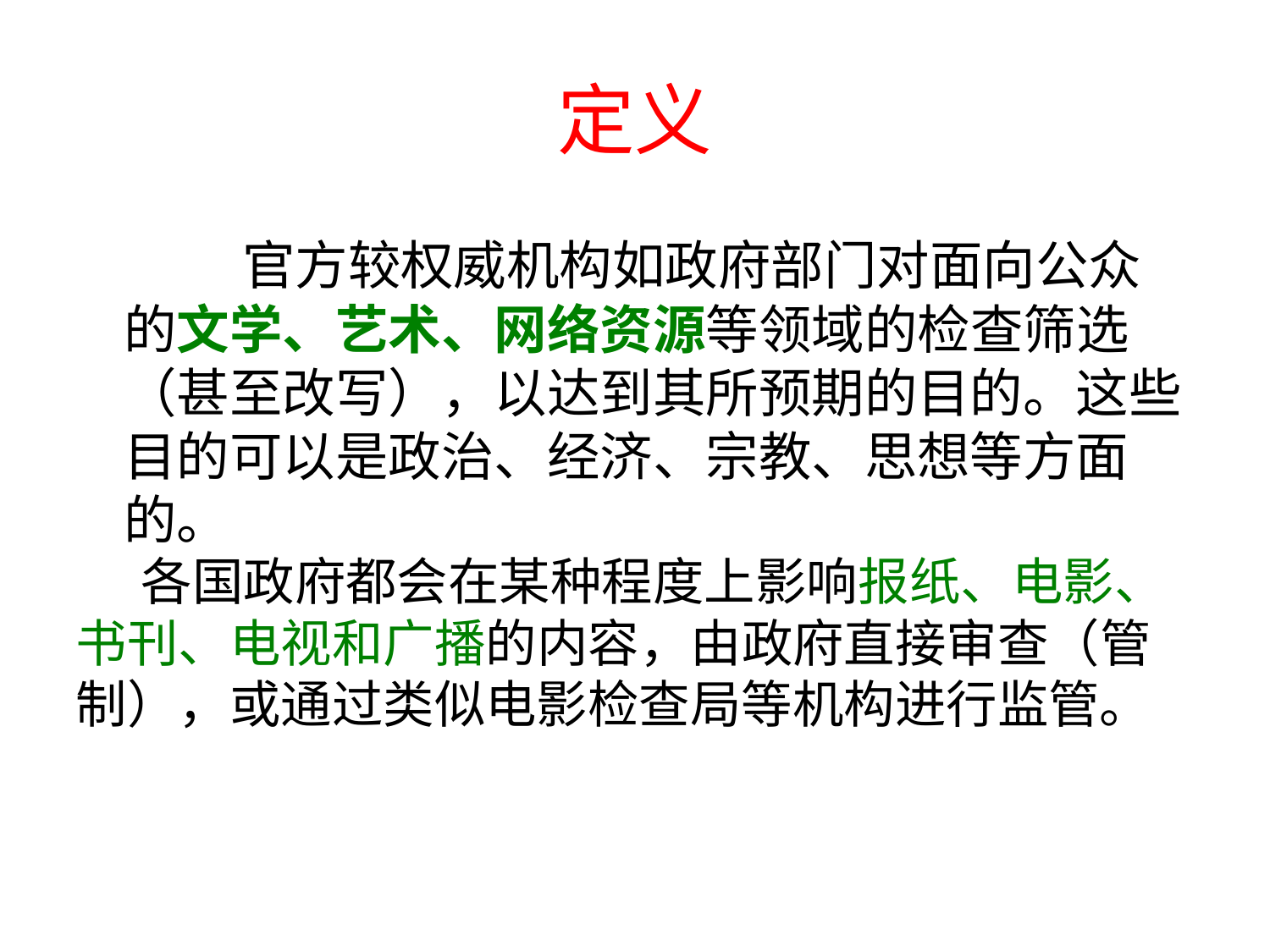

# 定义
            官方较权威机构如政府部门对面向公众的文学、艺术、网络资源等领域的检查筛选（甚至改写），以达到其所预期的目的。这些目的可以是政治、经济、宗教、思想等方面的。
        各国政府都会在某种程度上影响报纸、电影、书刊、电视和广播的内容，由政府直接审查（管制），或通过类似电影检查局等机构进行监管。